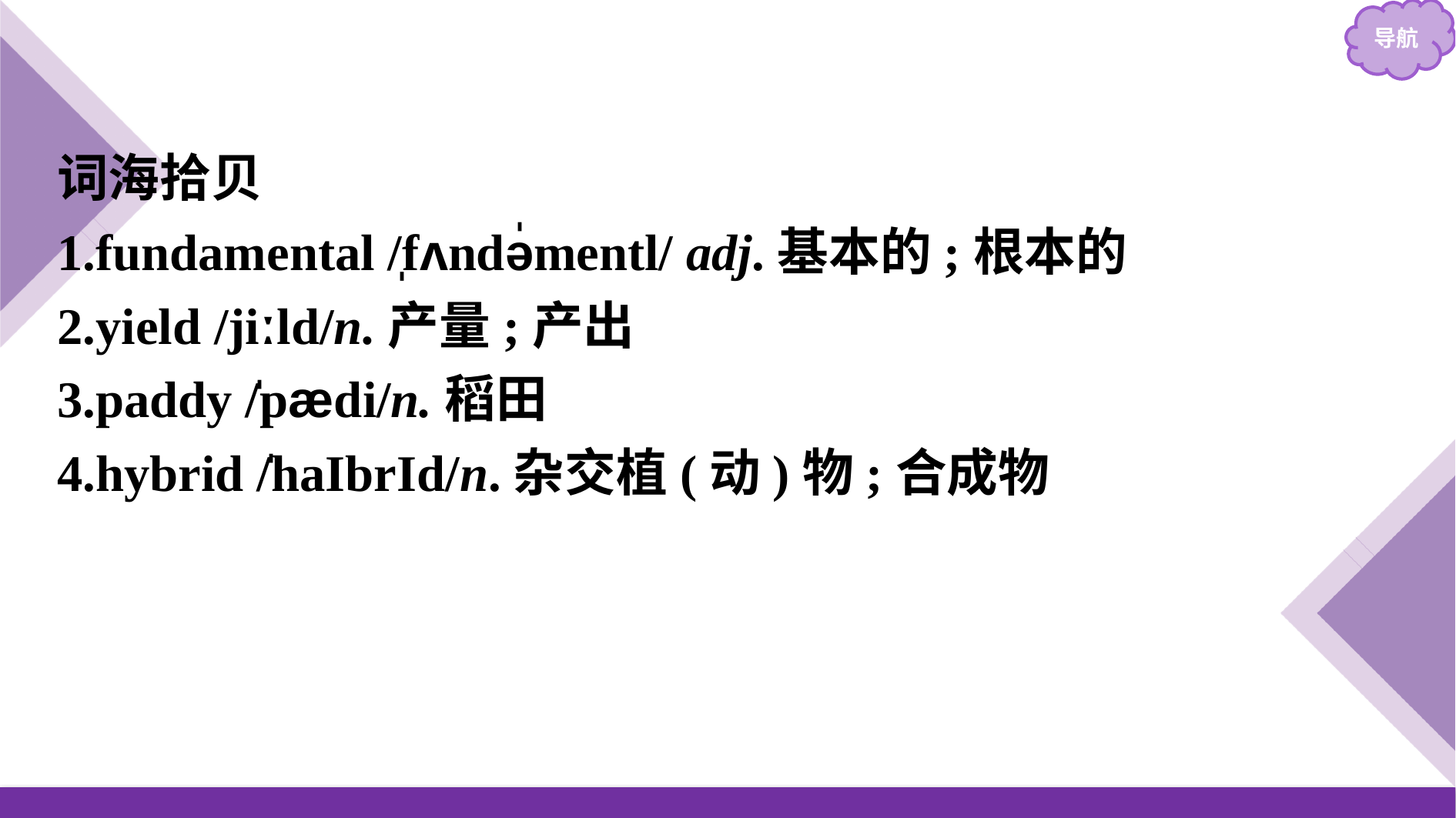

词海拾贝
1.fundamental /̩fʌndə̍mentl/ adj.基本的;根本的
2.yield /jiːld/n.产量;产出
3.paddy /̍pædi/n.稻田
4.hybrid /̍haIbrId/n.杂交植(动)物;合成物